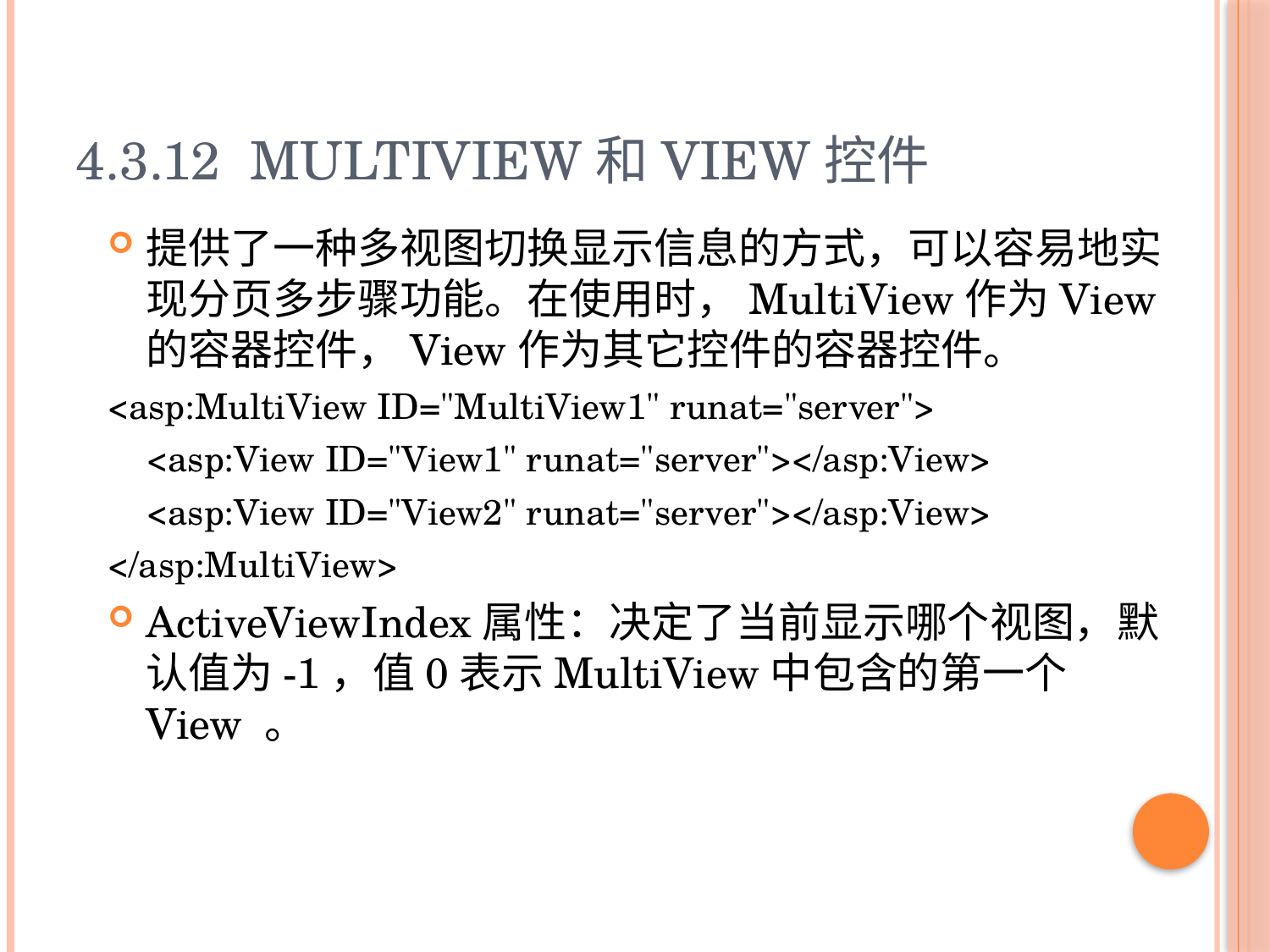

# 4.3.12  MultiView和View控件
提供了一种多视图切换显示信息的方式，可以容易地实现分页多步骤功能。在使用时，MultiView作为View的容器控件，View作为其它控件的容器控件。
<asp:MultiView ID="MultiView1" runat="server">
    <asp:View ID="View1" runat="server"></asp:View>
    <asp:View ID="View2" runat="server"></asp:View>
</asp:MultiView>
ActiveViewIndex属性：决定了当前显示哪个视图，默认值为-1，值0表示MultiView中包含的第一个View 。
57